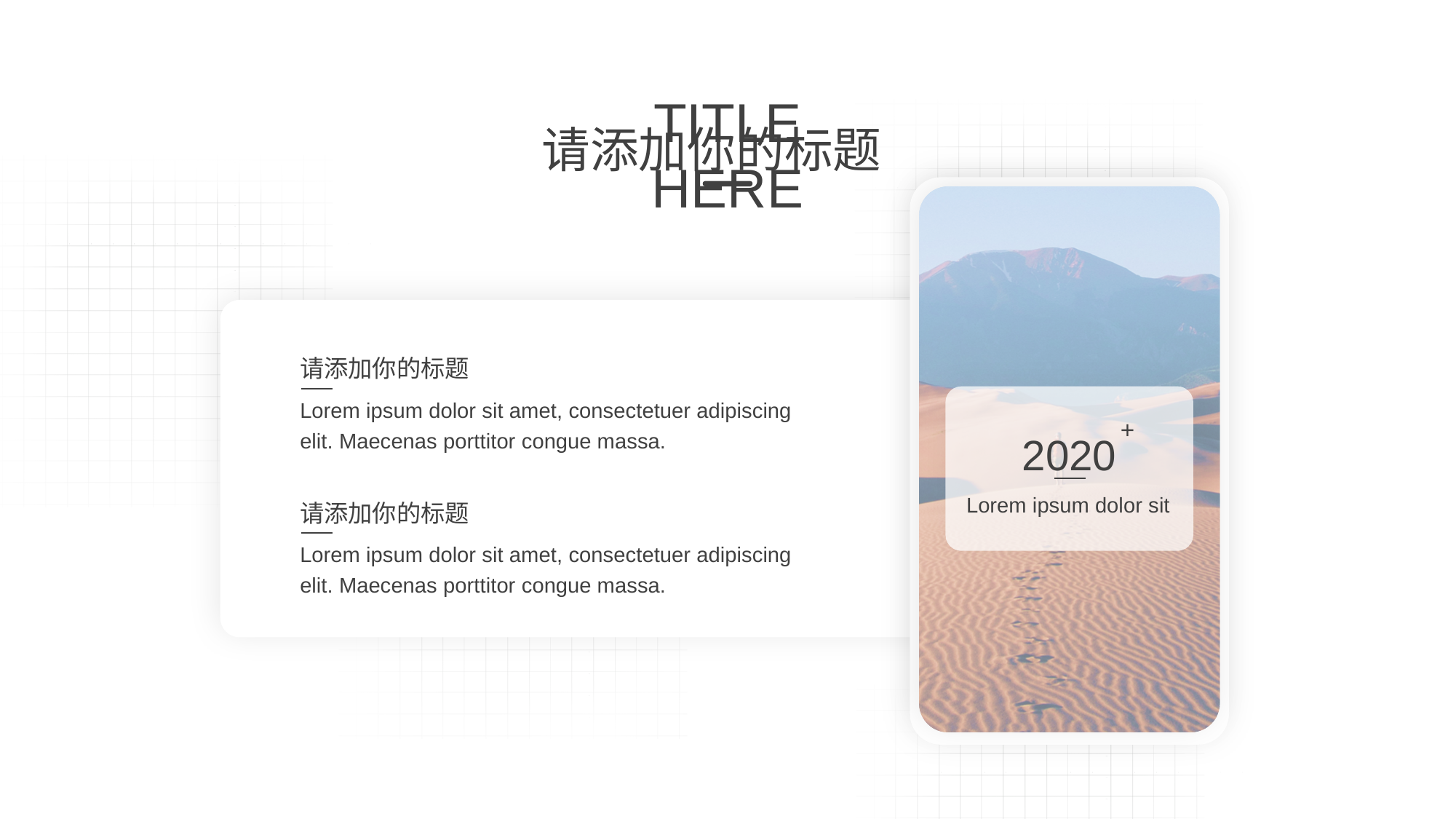

请添加你的标题
Lorem ipsum dolor sit amet, consectetuer adipiscing elit. Maecenas porttitor congue massa.

+
2020
Lorem ipsum dolor sit
请添加你的标题
Lorem ipsum dolor sit amet, consectetuer adipiscing elit. Maecenas porttitor congue massa.